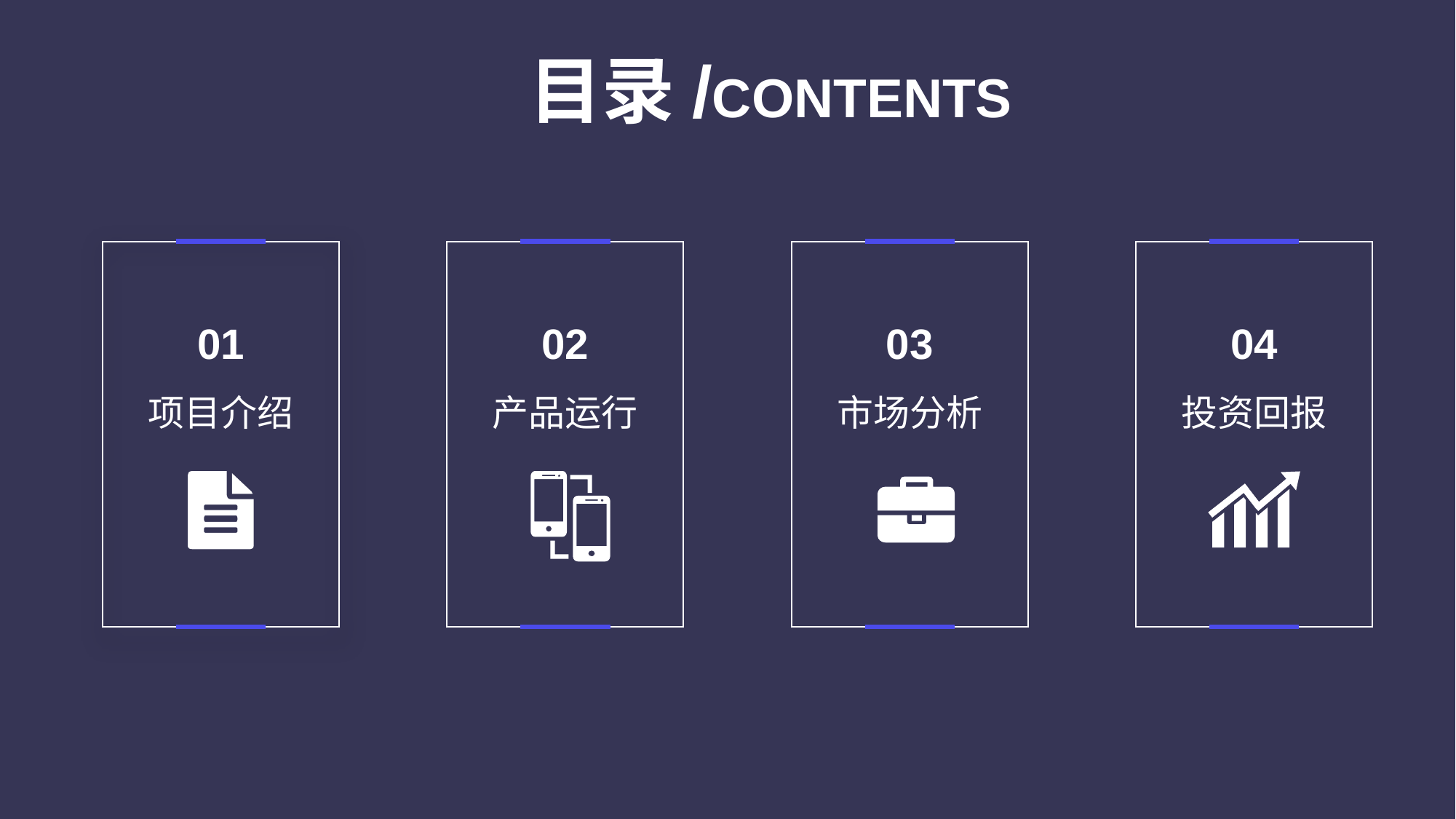

目录/CONTENTS

01
项目介绍

02
产品运行

03
市场分析

04
投资回报